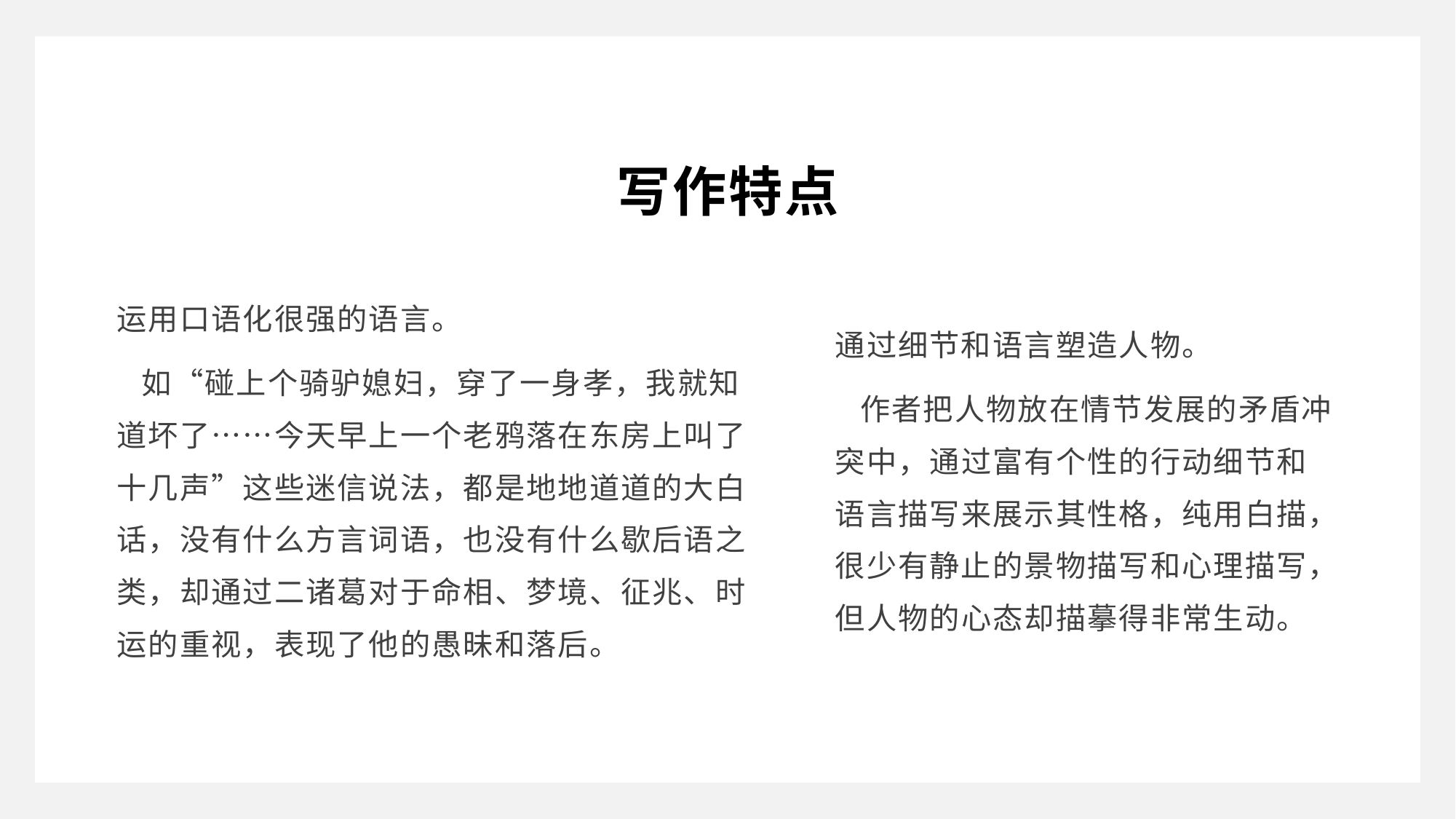

写作特点
运用口语化很强的语言。
  如“碰上个骑驴媳妇，穿了一身孝，我就知道坏了……今天早上一个老鸦落在东房上叫了十几声”这些迷信说法，都是地地道道的大白话，没有什么方言词语，也没有什么歇后语之类，却通过二诸葛对于命相、梦境、征兆、时运的重视，表现了他的愚昧和落后。
通过细节和语言塑造人物。
  作者把人物放在情节发展的矛盾冲突中，通过富有个性的行动细节和语言描写来展示其性格，纯用白描，很少有静止的景物描写和心理描写，但人物的心态却描摹得非常生动。